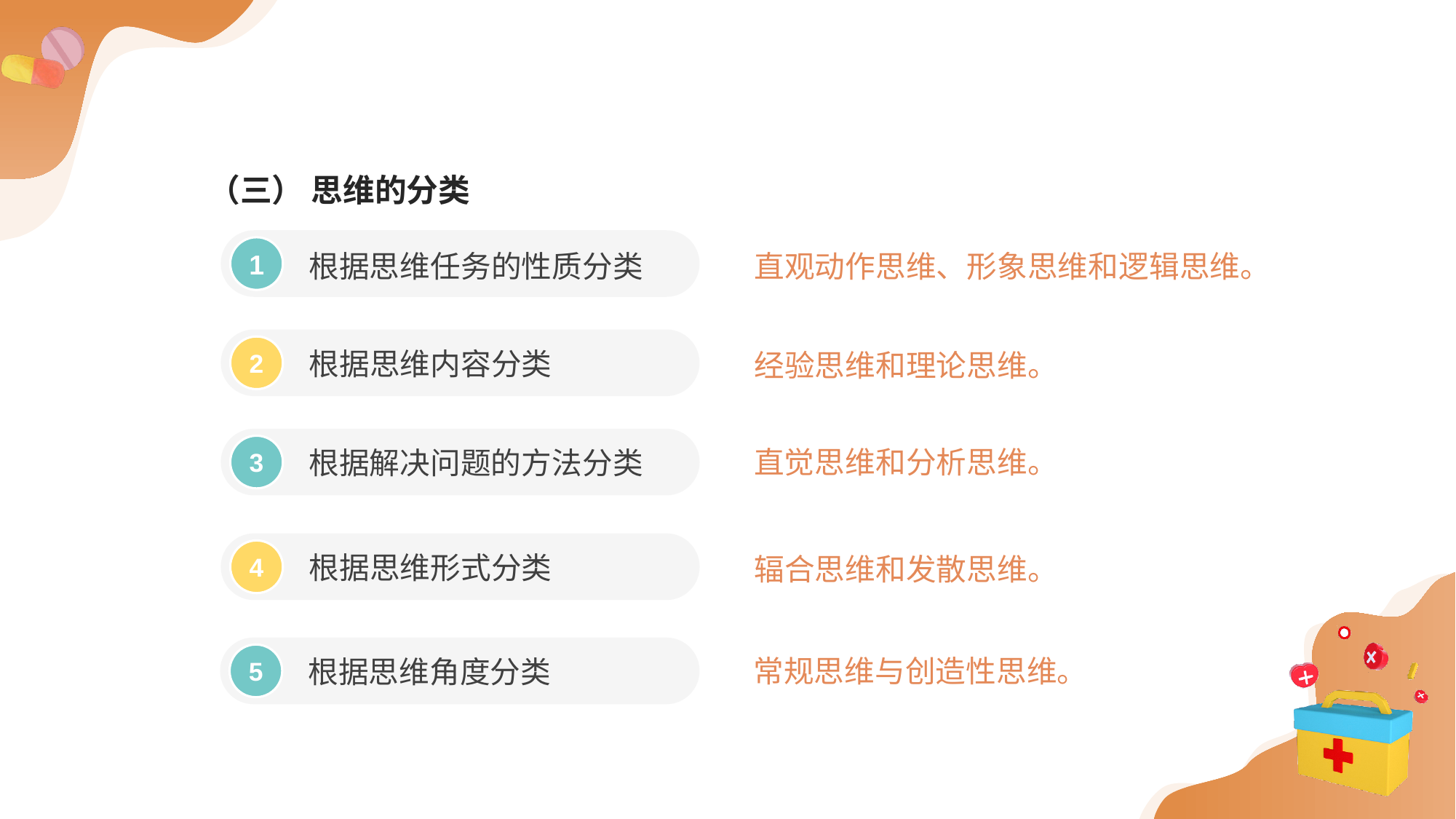

（三） 思维的分类
根据思维任务的性质分类
直观动作思维、形象思维和逻辑思维。

1
根据思维内容分类
经验思维和理论思维。

2
直觉思维和分析思维。
根据解决问题的方法分类

3
根据思维形式分类
辐合思维和发散思维。

4
常规思维与创造性思维。
根据思维角度分类

5